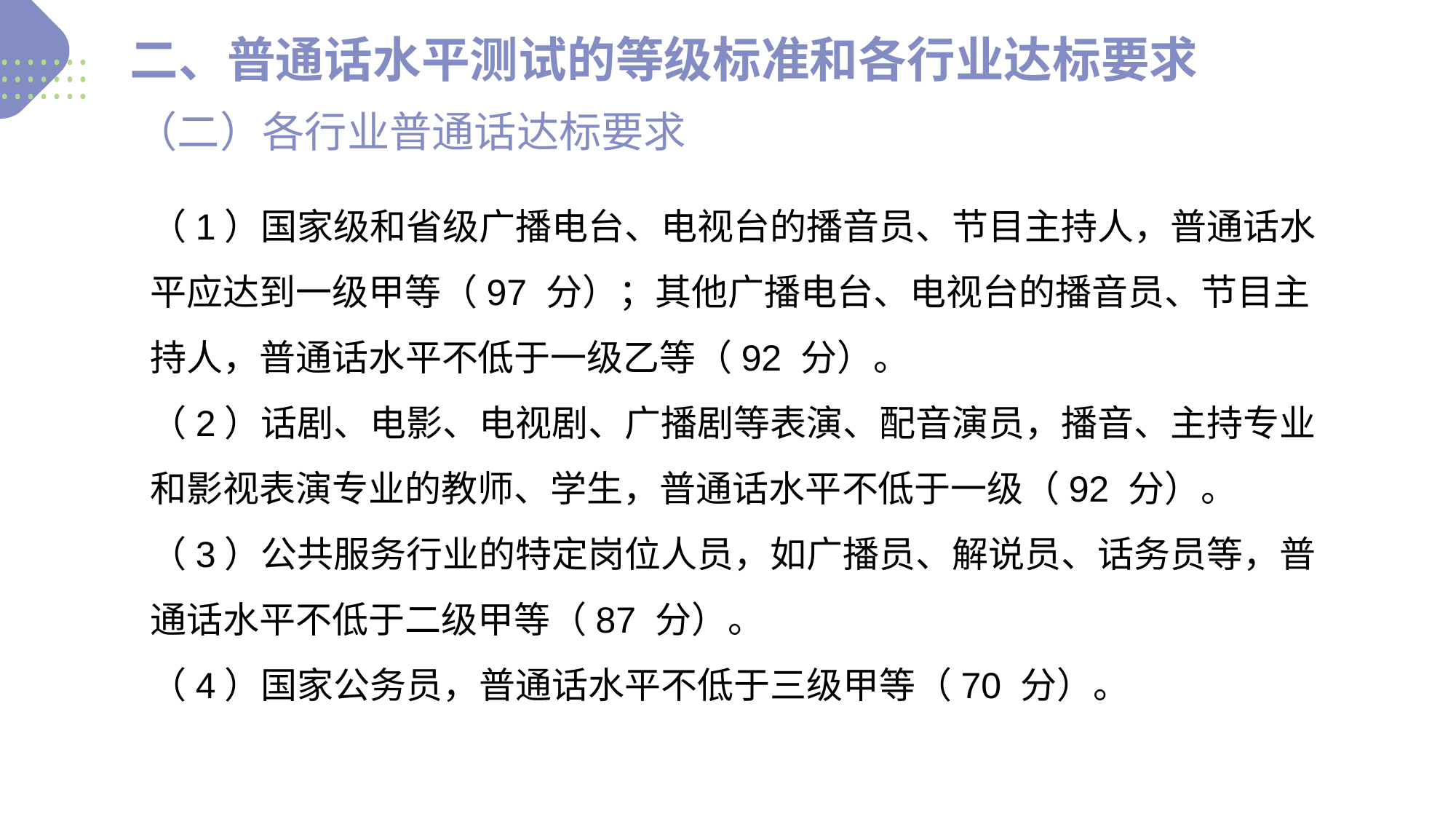

二、普通话水平测试的等级标准和各行业达标要求

（二）各行业普通话达标要求
（1）国家级和省级广播电台、电视台的播音员、节目主持人，普通话水平应达到一级甲等（97 分）；其他广播电台、电视台的播音员、节目主持人，普通话水平不低于一级乙等（92 分）。
（2）话剧、电影、电视剧、广播剧等表演、配音演员，播音、主持专业和影视表演专业的教师、学生，普通话水平不低于一级（92 分）。
（3）公共服务行业的特定岗位人员，如广播员、解说员、话务员等，普通话水平不低于二级甲等（87 分）。
（4）国家公务员，普通话水平不低于三级甲等（70 分）。